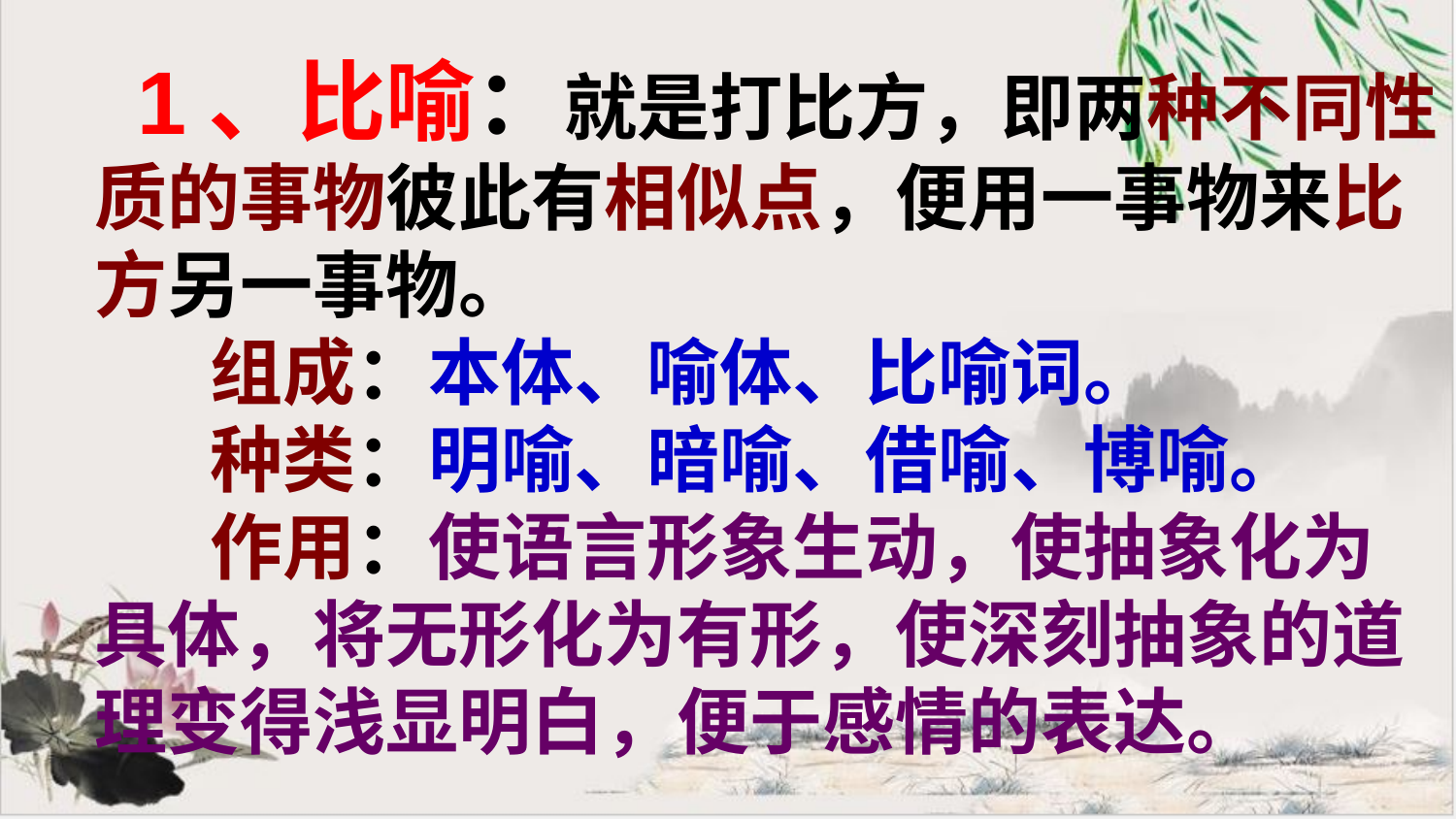

# 1、比喻：就是打比方，即两种不同性质的事物彼此有相似点，便用一事物来比方另一事物。 组成：本体、喻体、比喻词。 种类：明喻、暗喻、借喻、博喻。 作用：使语言形象生动，使抽象化为具体，将无形化为有形，使深刻抽象的道理变得浅显明白，便于感情的表达。